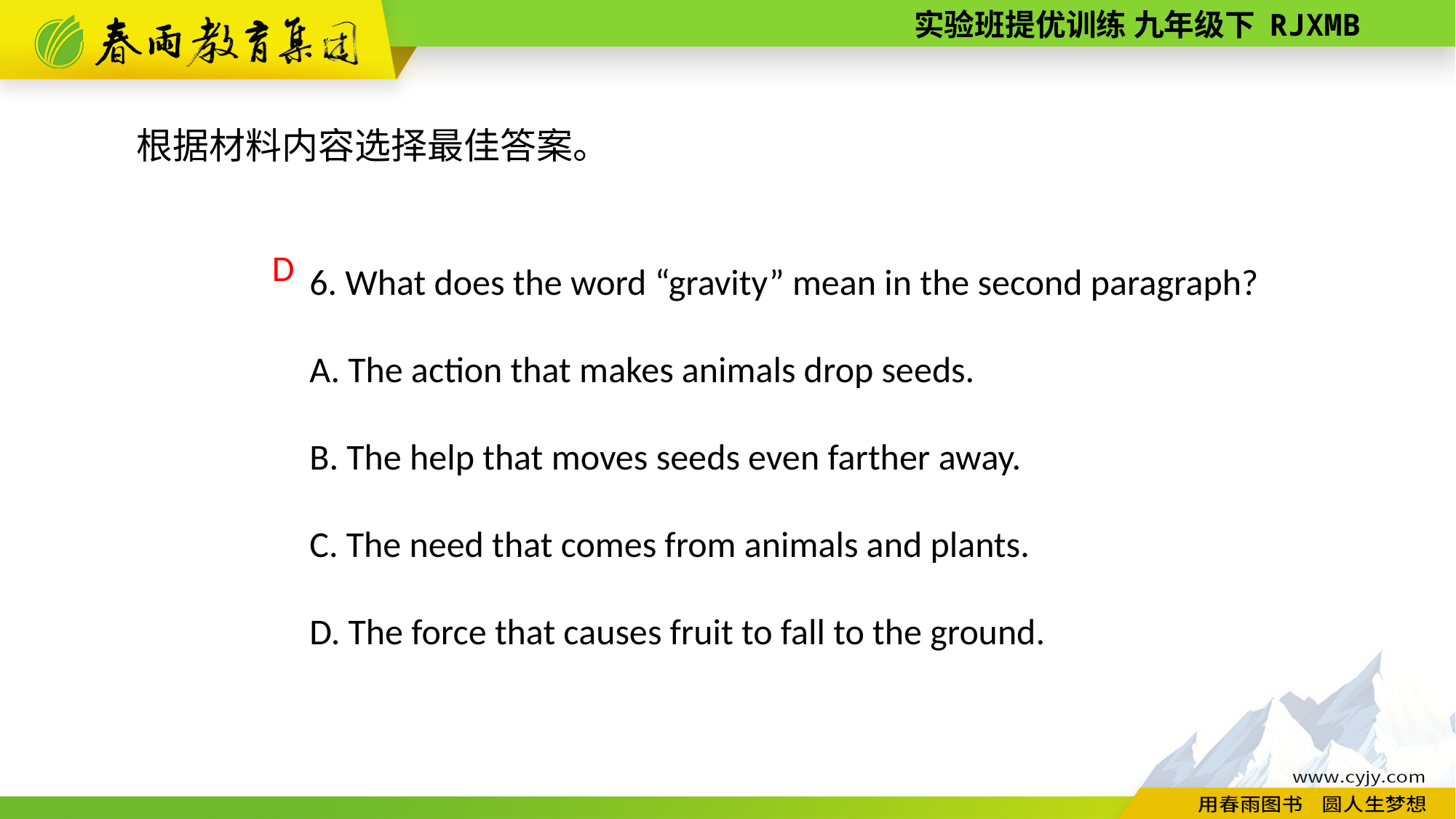

根据材料内容选择最佳答案。
6. What does the word “gravity” mean in the second paragraph?
A. The action that makes animals drop seeds.
B. The help that moves seeds even farther away.
C. The need that comes from animals and plants.
D. The force that causes fruit to fall to the ground.
D